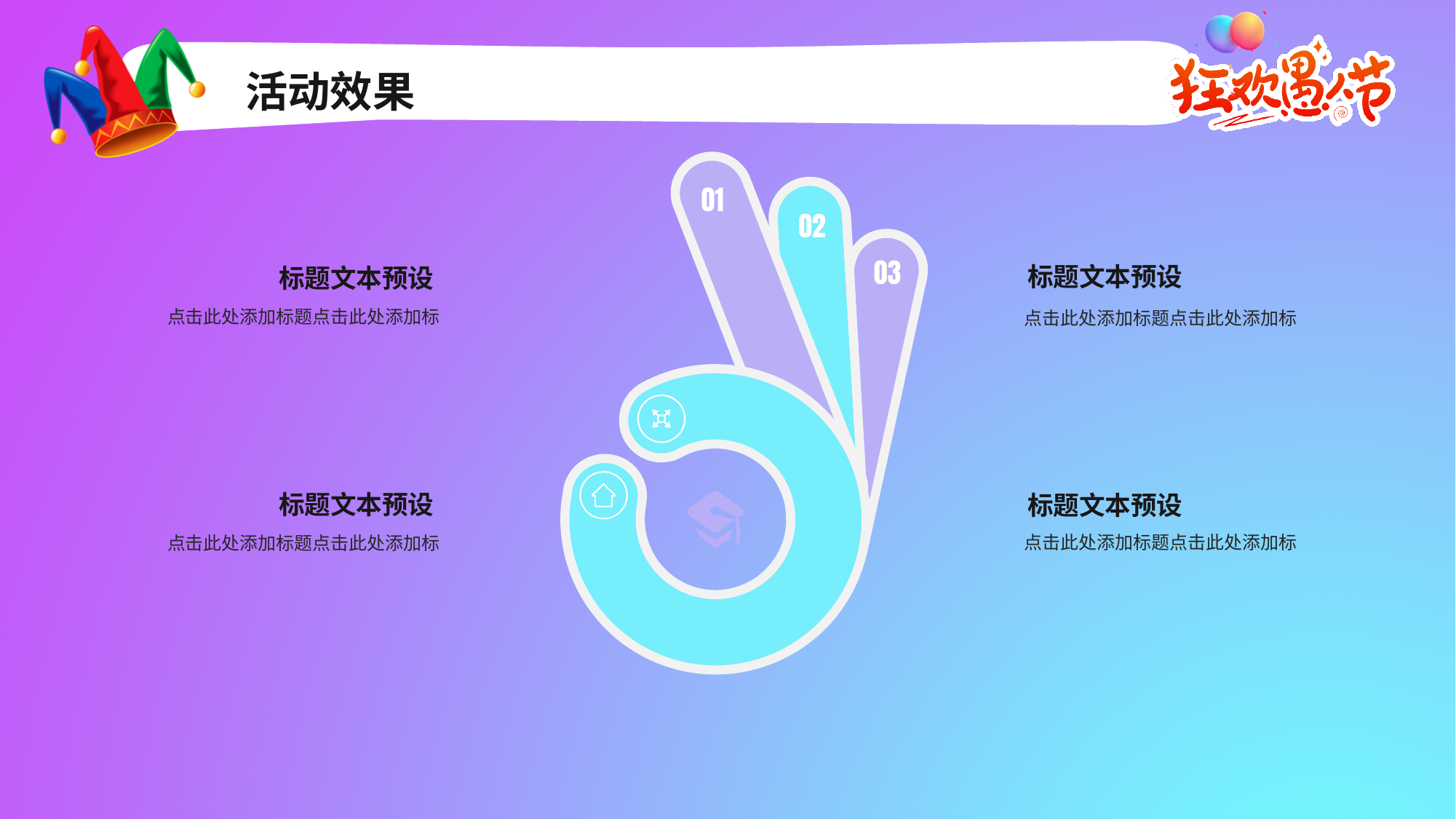

活动效果
01
02
03

标题文本预设
标题文本预设
点击此处添加标题点击此处添加标
点击此处添加标题点击此处添加标
标题文本预设
标题文本预设
点击此处添加标题点击此处添加标
点击此处添加标题点击此处添加标